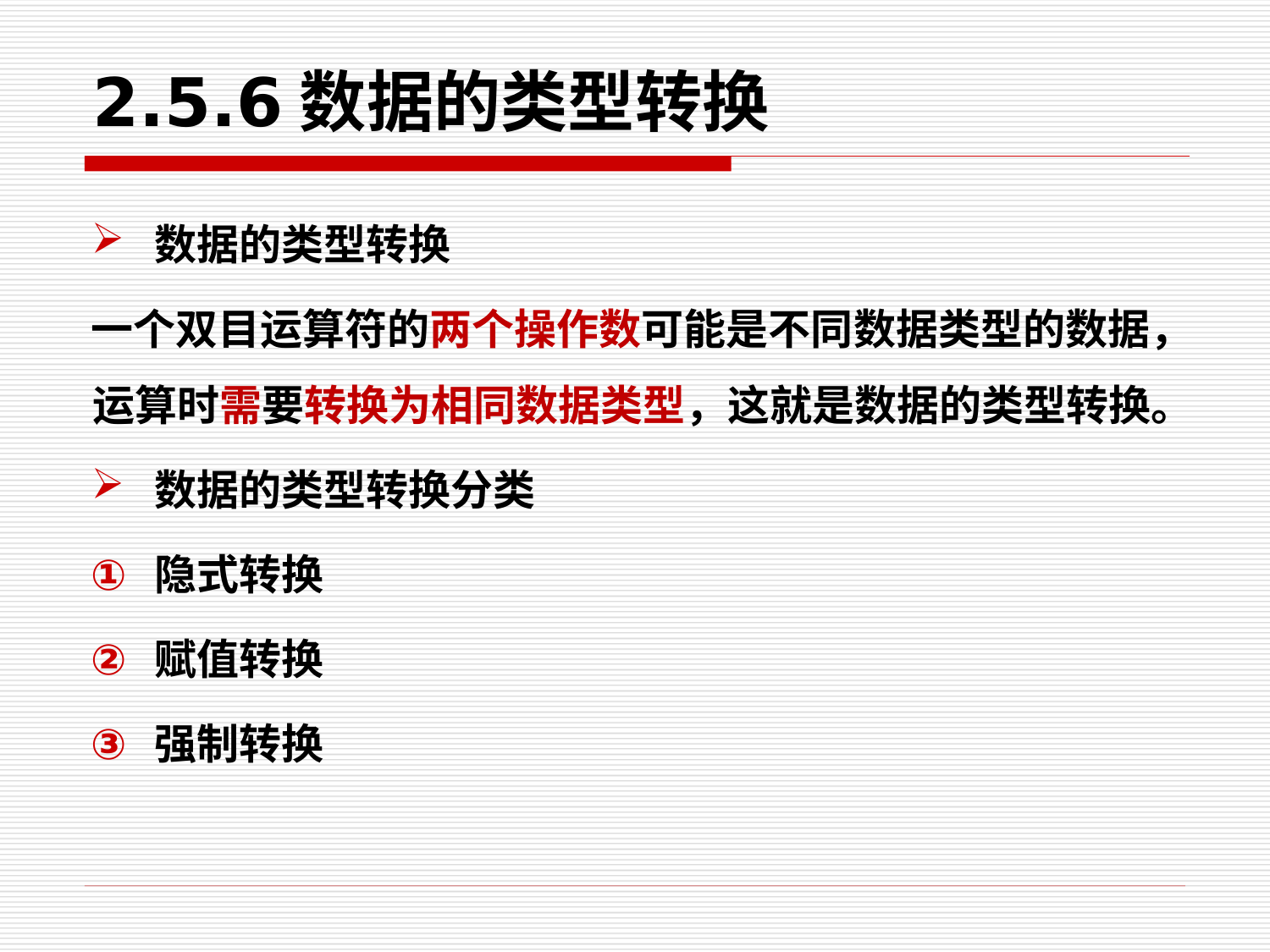

# 2.5.6数据的类型转换
数据的类型转换
一个双目运算符的两个操作数可能是不同数据类型的数据，运算时需要转换为相同数据类型，这就是数据的类型转换。
数据的类型转换分类
隐式转换
赋值转换
强制转换